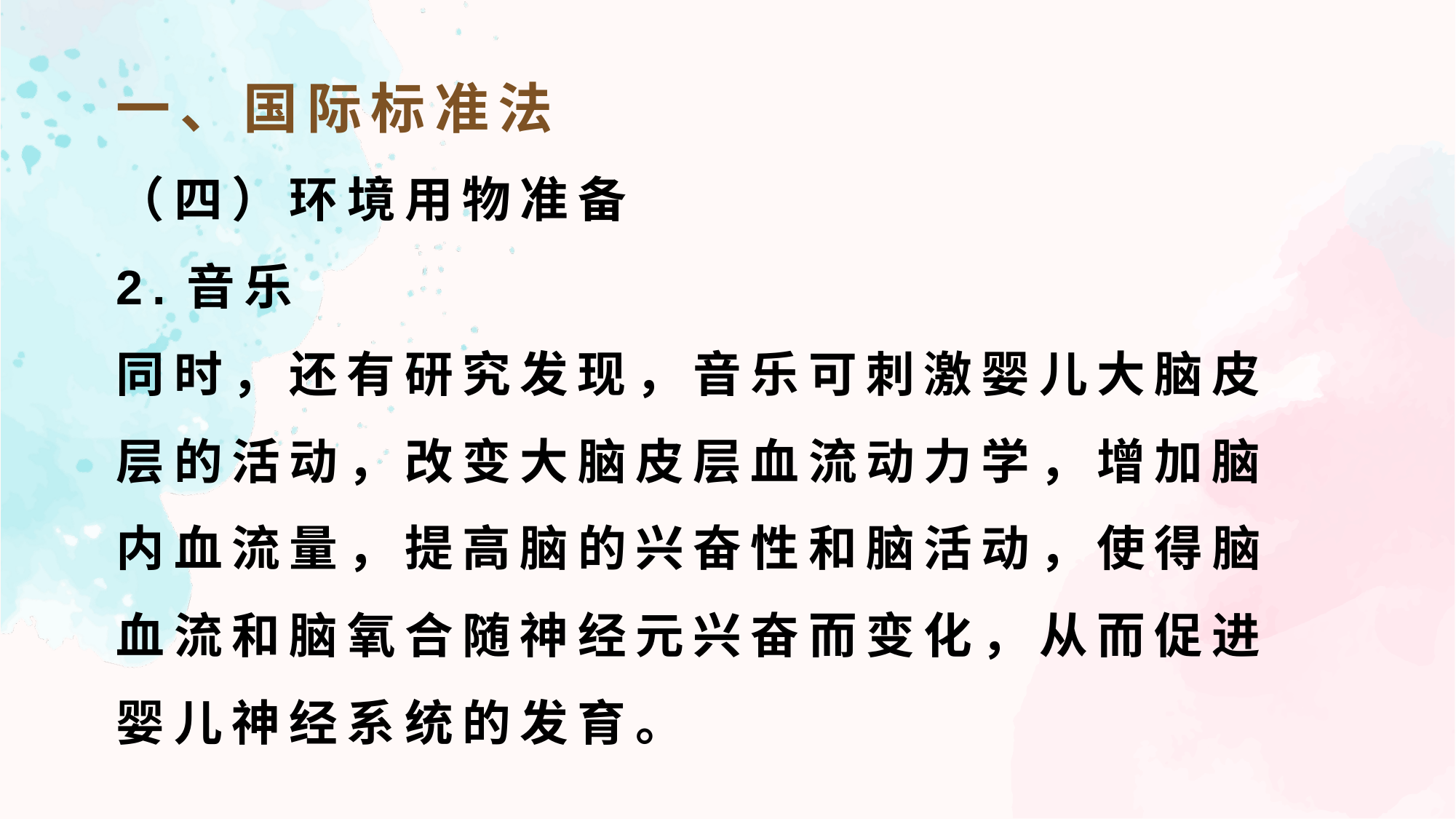

一、国际标准法
（四）环境用物准备
2.音乐
同时，还有研究发现，音乐可刺激婴儿大脑皮层的活动，改变大脑皮层血流动力学，增加脑内血流量，提高脑的兴奋性和脑活动，使得脑血流和脑氧合随神经元兴奋而变化，从而促进婴儿神经系统的发育。